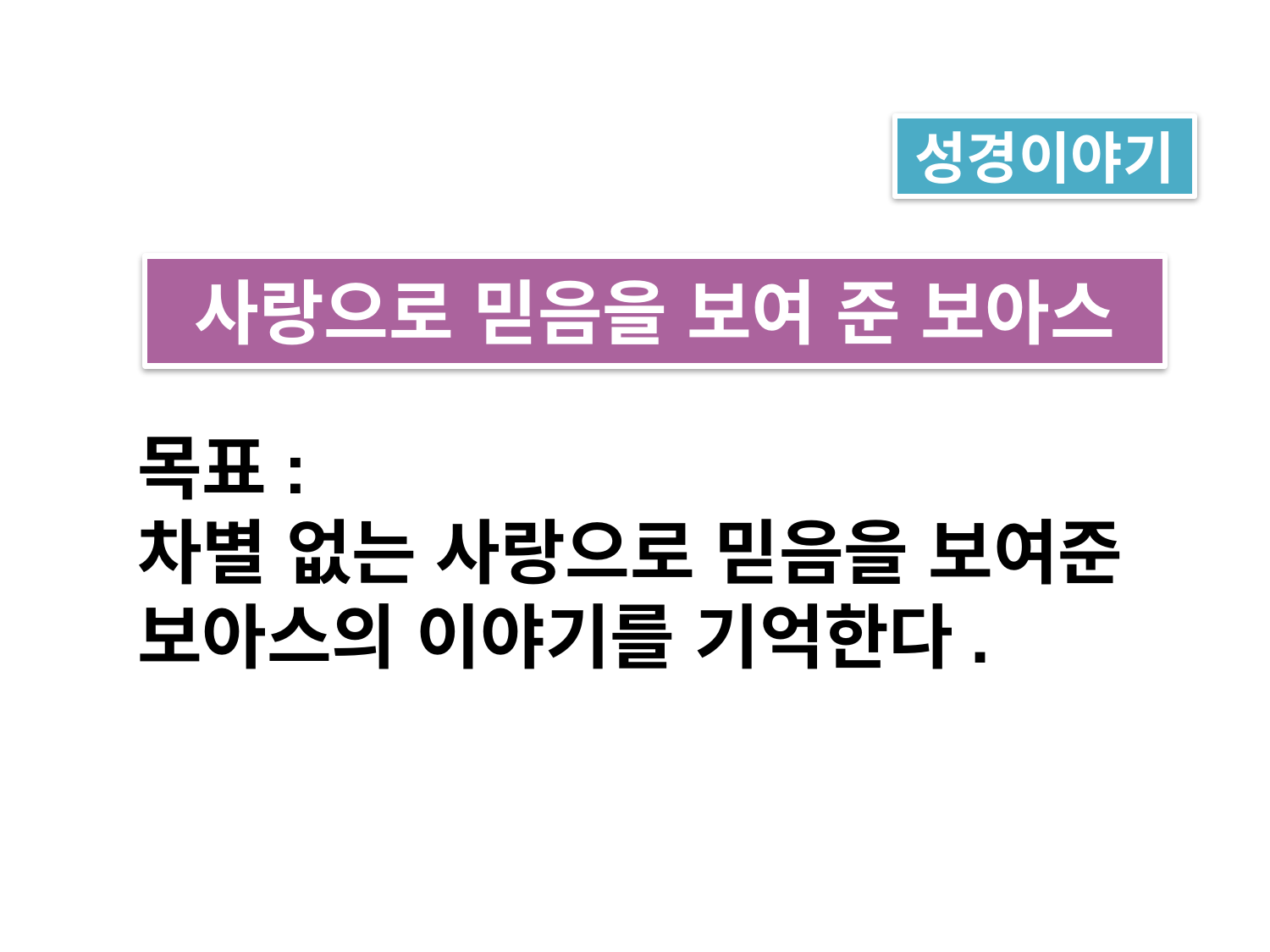

#
성경이야기
사랑으로 믿음을 보여 준 보아스
목표:
차별 없는 사랑으로 믿음을 보여준 보아스의 이야기를 기억한다.